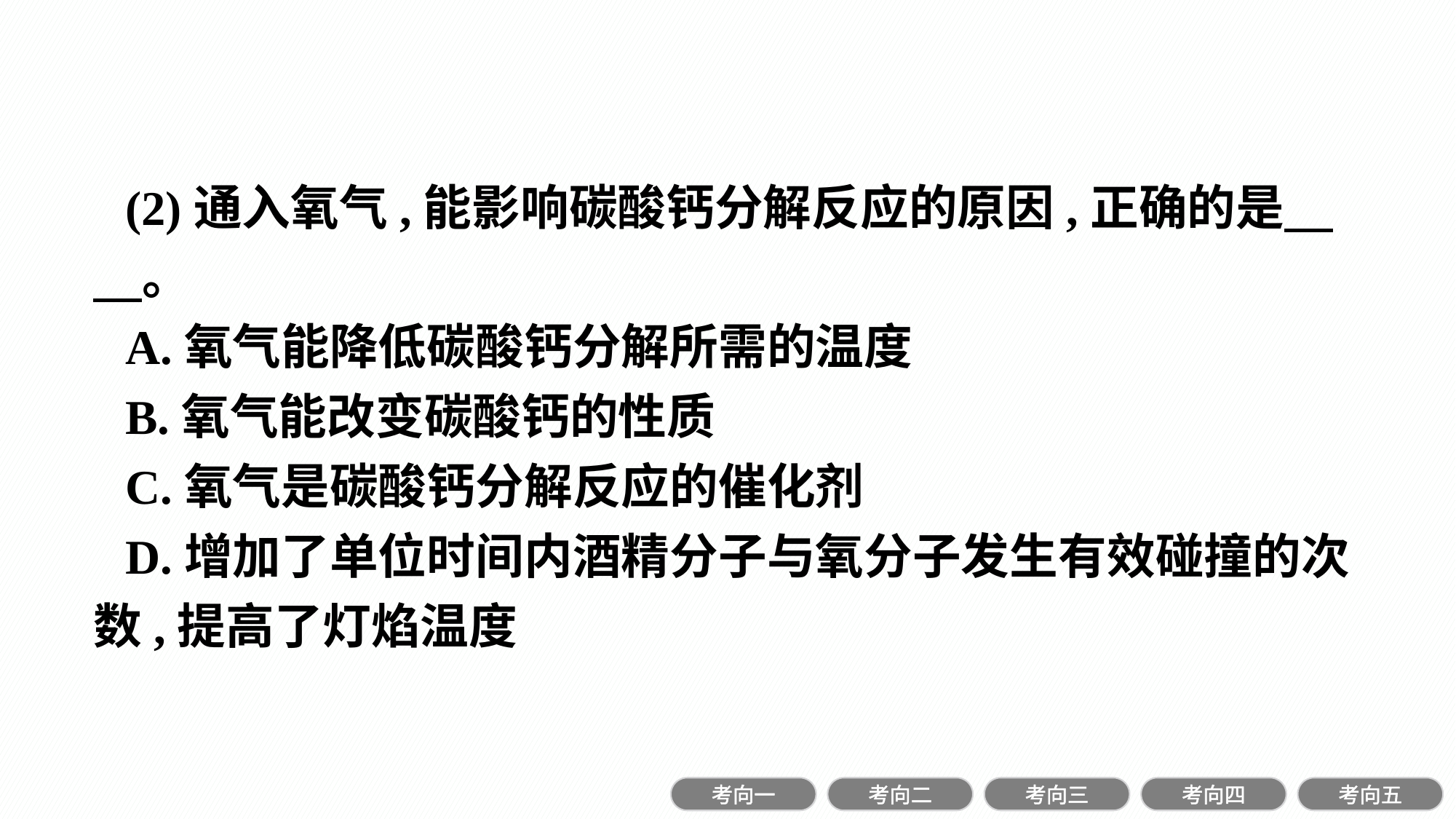

(2)通入氧气,能影响碳酸钙分解反应的原因,正确的是　　。
A.氧气能降低碳酸钙分解所需的温度
B.氧气能改变碳酸钙的性质
C.氧气是碳酸钙分解反应的催化剂
D.增加了单位时间内酒精分子与氧分子发生有效碰撞的次数,提高了灯焰温度